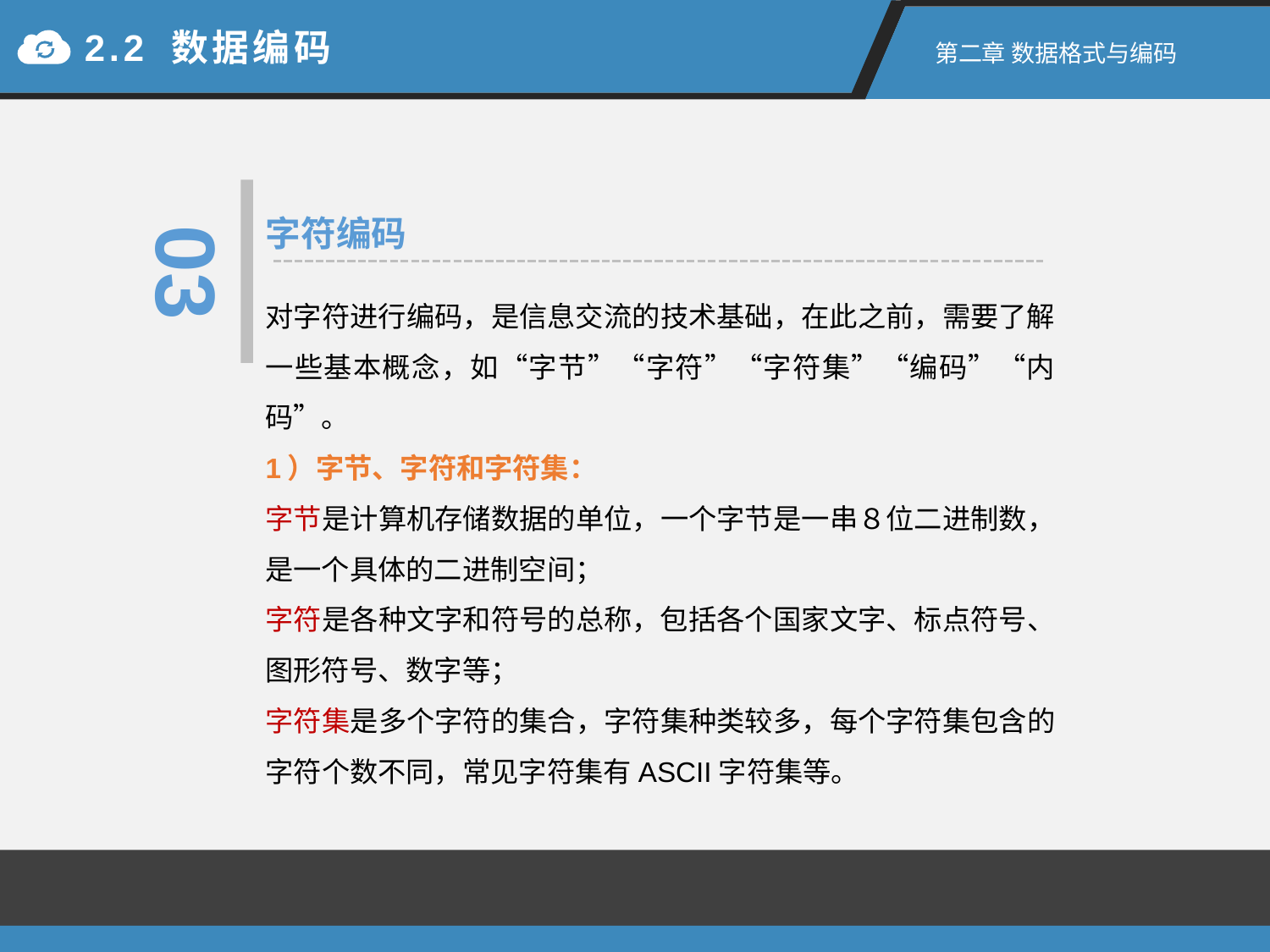

2.2 数据编码

第二章 数据格式与编码

03
字符编码
对字符进行编码，是信息交流的技术基础，在此之前，需要了解一些基本概念，如“字节”“字符”“字符集”“编码”“内码”。
1）字节、字符和字符集：
字节是计算机存储数据的单位，一个字节是一串８位二进制数，是一个具体的二进制空间；
字符是各种文字和符号的总称，包括各个国家文字、标点符号、图形符号、数字等；
字符集是多个字符的集合，字符集种类较多，每个字符集包含的字符个数不同，常见字符集有ASCII字符集等。